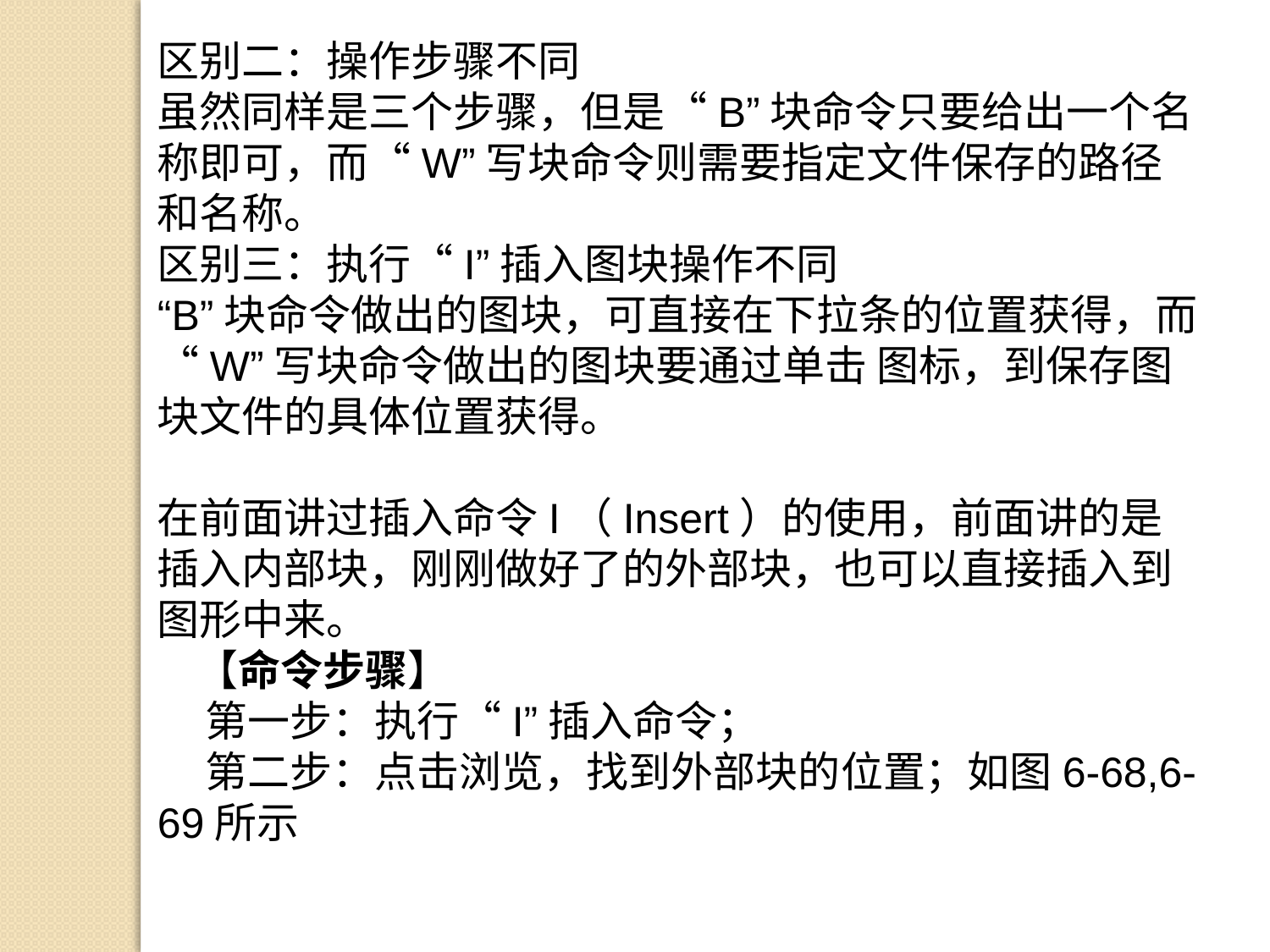

区别二：操作步骤不同
虽然同样是三个步骤，但是“B”块命令只要给出一个名称即可，而“W”写块命令则需要指定文件保存的路径和名称。
区别三：执行“I”插入图块操作不同
“B”块命令做出的图块，可直接在下拉条的位置获得，而“W”写块命令做出的图块要通过单击 图标，到保存图块文件的具体位置获得。

在前面讲过插入命令I（Insert）的使用，前面讲的是插入内部块，刚刚做好了的外部块，也可以直接插入到图形中来。
   【命令步骤】
    第一步：执行“I”插入命令；
    第二步：点击浏览，找到外部块的位置；如图6-68,6-69所示